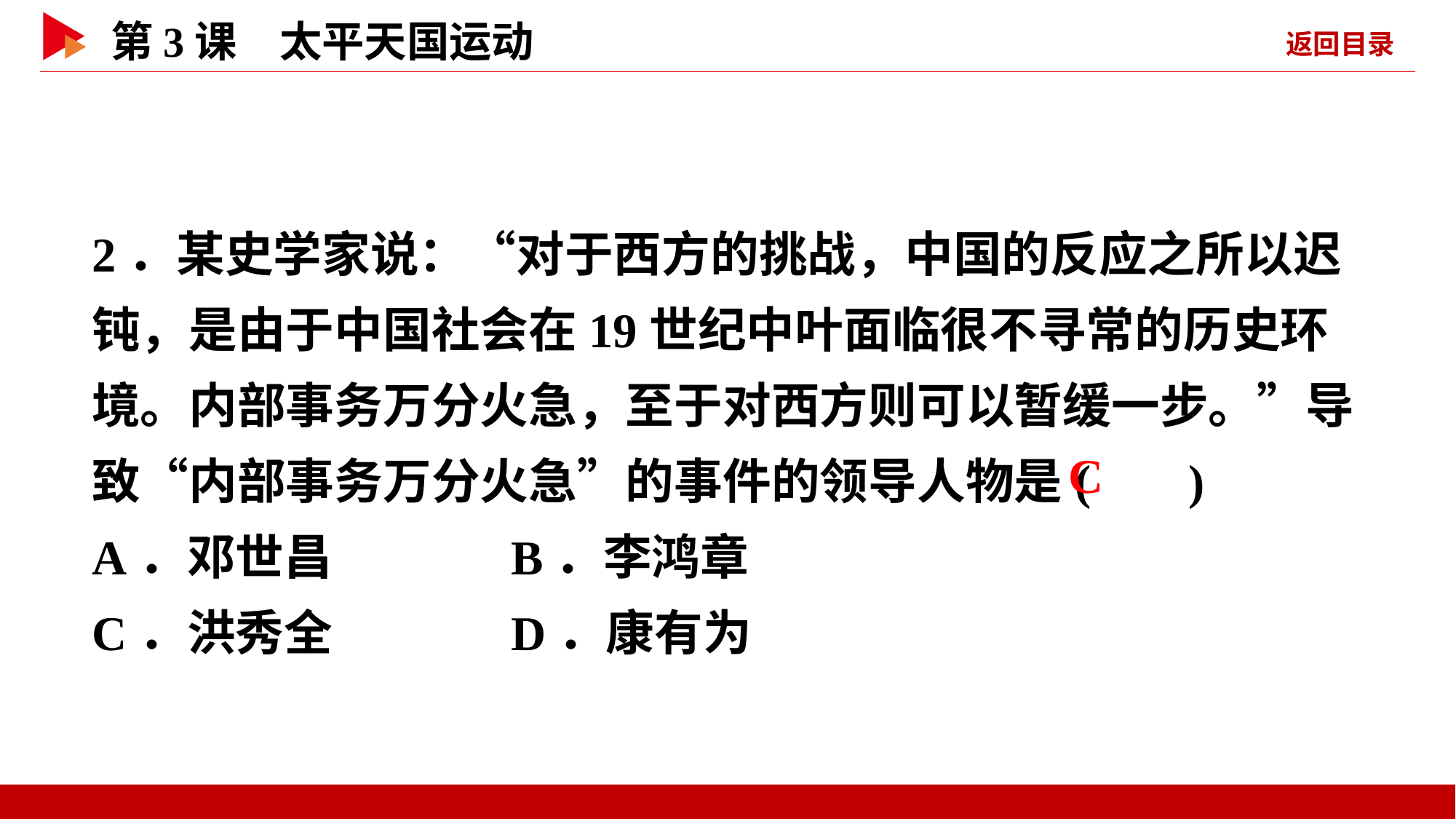

2．某史学家说：“对于西方的挑战，中国的反应之所以迟钝，是由于中国社会在19世纪中叶面临很不寻常的历史环境。内部事务万分火急，至于对西方则可以暂缓一步。”导致“内部事务万分火急”的事件的领导人物是(        )
A．邓世昌               B．李鸿章
C．洪秀全               D．康有为
   C